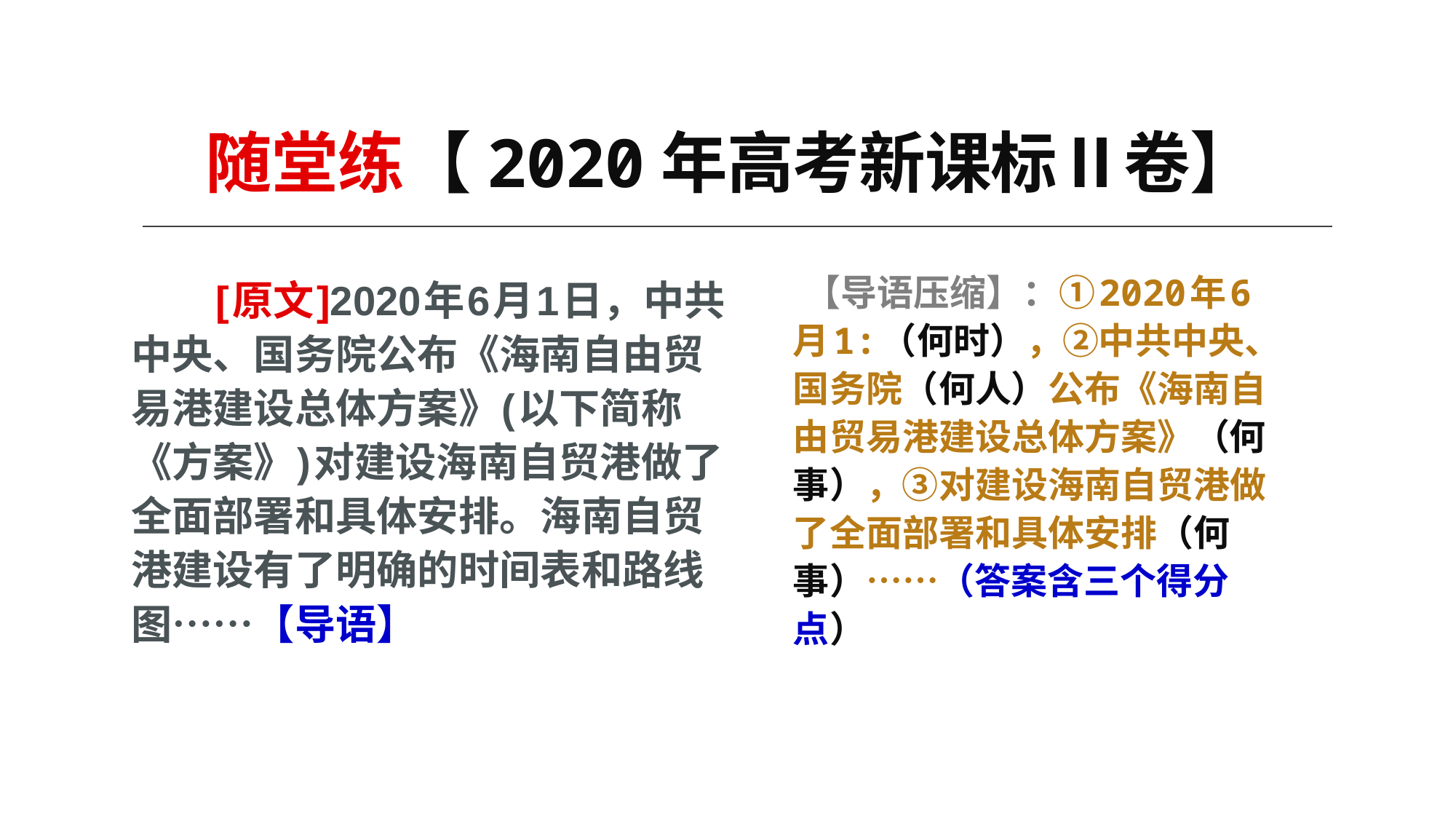

# 随堂练【2020年高考新课标Ⅱ卷】

  【导语压缩】：①2020年6月1:（何时），②中共中央、国务院（何人）公布《海南自由贸易港建设总体方案》（何事），③对建设海南自贸港做了全面部署和具体安排（何事）……（答案含三个得分点）
         [原文]2020年6月1日，中共中央、国务院公布《海南自由贸易港建设总体方案》(以下简称《方案》)对建设海南自贸港做了全面部署和具体安排。海南自贸港建设有了明确的时间表和路线图……【导语】

2020/9/27